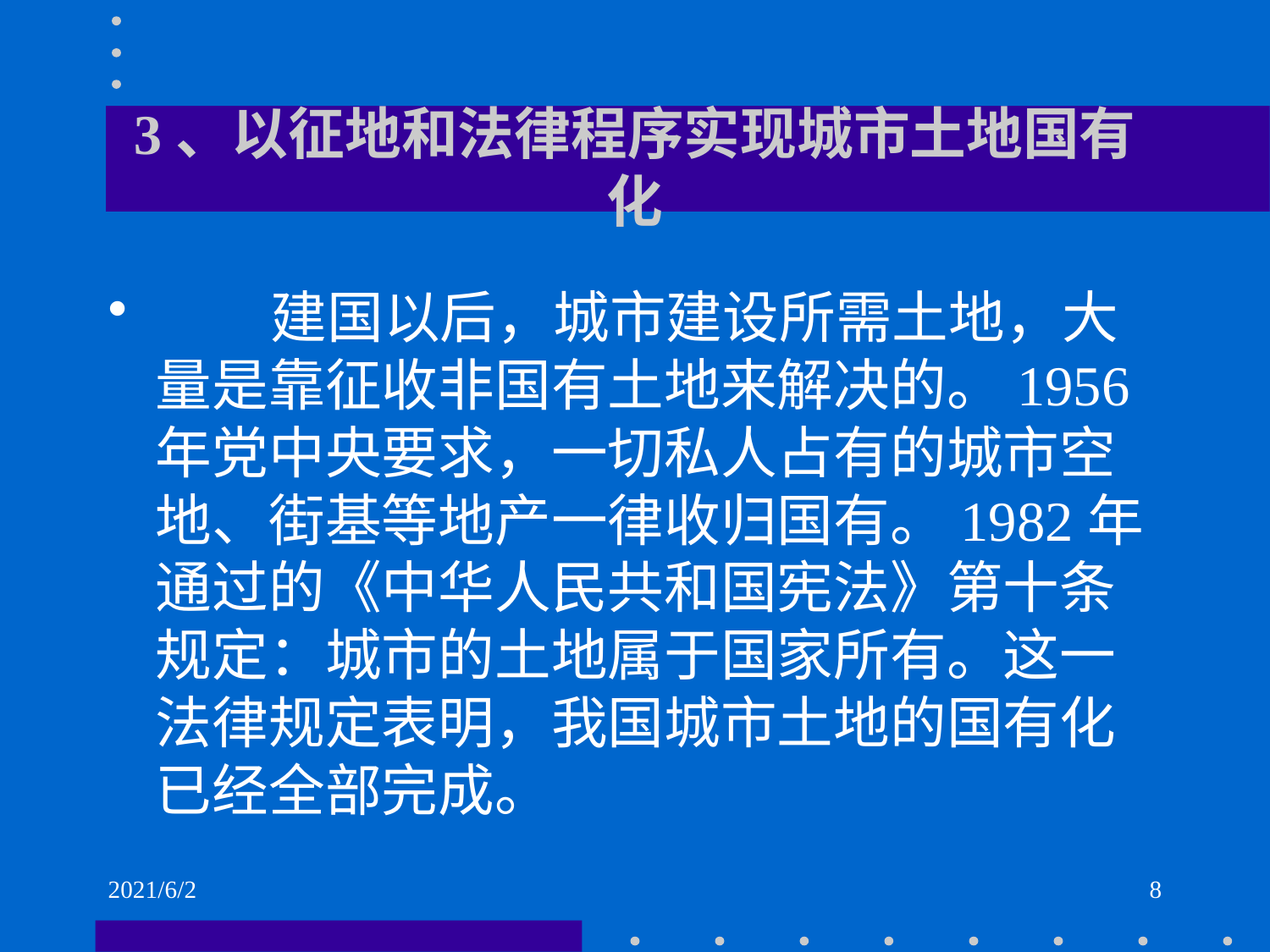

# 3、以征地和法律程序实现城市土地国有化
        建国以后，城市建设所需土地，大量是靠征收非国有土地来解决的。1956年党中央要求，一切私人占有的城市空地、街基等地产一律收归国有。1982年通过的《中华人民共和国宪法》第十条规定：城市的土地属于国家所有。这一法律规定表明，我国城市土地的国有化已经全部完成。

2021/6/2
8